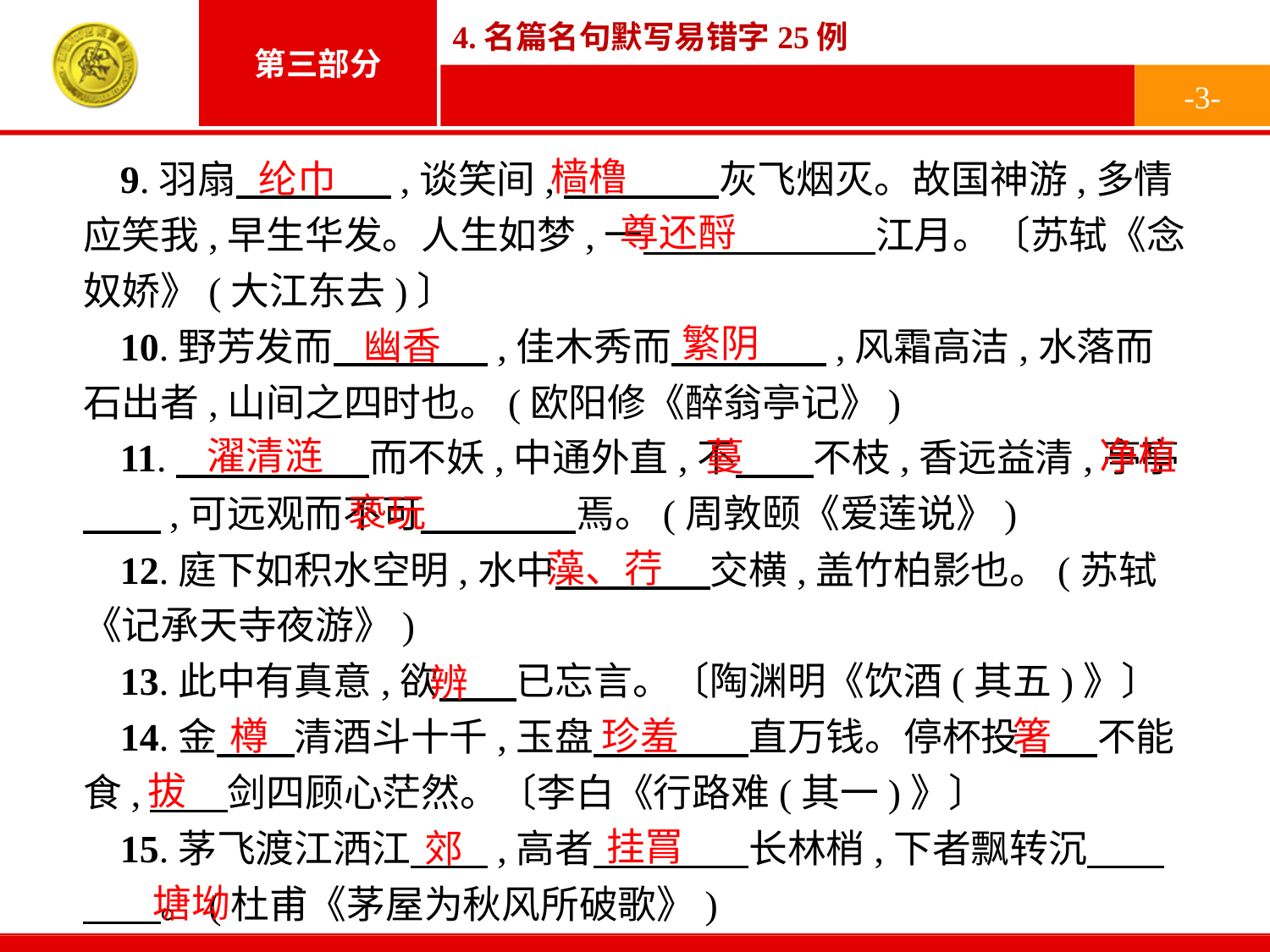

-3-
樯橹
9.羽扇　　　　,谈笑间,　　　　灰飞烟灭。故国神游,多情应笑我,早生华发。人生如梦,一　　　　　　江月。〔苏轼《念奴娇》(大江东去)〕
10.野芳发而　　　　,佳木秀而　　　　,风霜高洁,水落而石出者,山间之四时也。(欧阳修《醉翁亭记》)
11.　　　　　而不妖,中通外直,不　　不枝,香远益清,亭亭　　,可远观而不可　　　　焉。(周敦颐《爱莲说》)
12.庭下如积水空明,水中　　　　交横,盖竹柏影也。(苏轼《记承天寺夜游》)
13.此中有真意,欲　　已忘言。〔陶渊明《饮酒(其五)》〕
14.金　　清酒斗十千,玉盘　　　　直万钱。停杯投　　不能食,　　剑四顾心茫然。〔李白《行路难(其一)》〕
15.茅飞渡江洒江　　,高者　　　　长林梢,下者飘转沉　　　　。(杜甫《茅屋为秋风所破歌》)
纶巾
尊还酹
繁阴
幽香
濯清涟
净植
蔓
亵玩
藻、荇
辨
珍羞
箸
樽
拔
挂罥
郊
塘坳